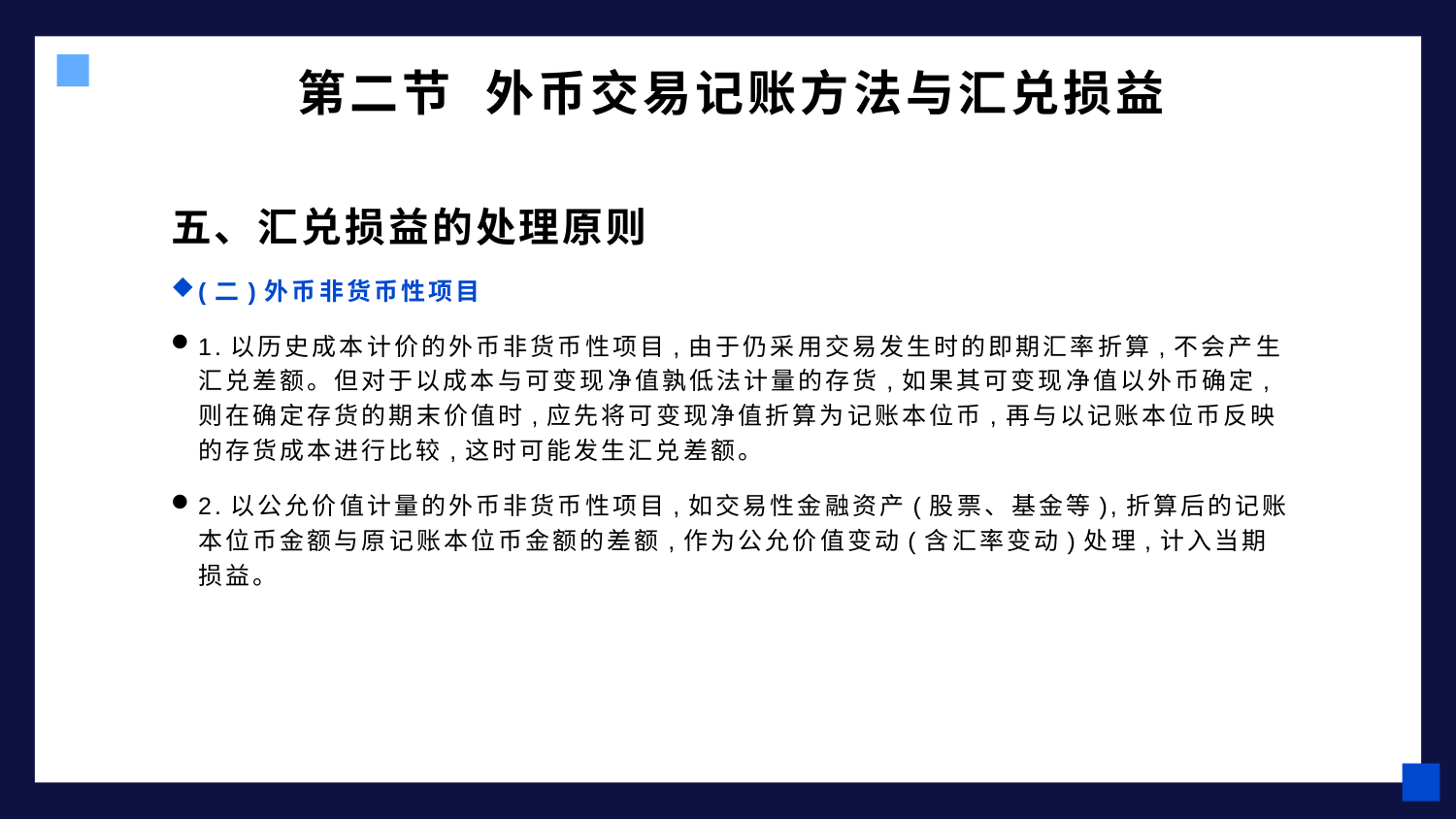

# 第二节  外币交易记账方法与汇兑损益
五、汇兑损益的处理原则
(二)外币非货币性项目
1.以历史成本计价的外币非货币性项目,由于仍采用交易发生时的即期汇率折算,不会产生汇兑差额。但对于以成本与可变现净值孰低法计量的存货,如果其可变现净值以外币确定,则在确定存货的期末价值时,应先将可变现净值折算为记账本位币,再与以记账本位币反映的存货成本进行比较,这时可能发生汇兑差额。
2.以公允价值计量的外币非货币性项目,如交易性金融资产(股票、基金等),折算后的记账本位币金额与原记账本位币金额的差额,作为公允价值变动(含汇率变动)处理,计入当期损益。